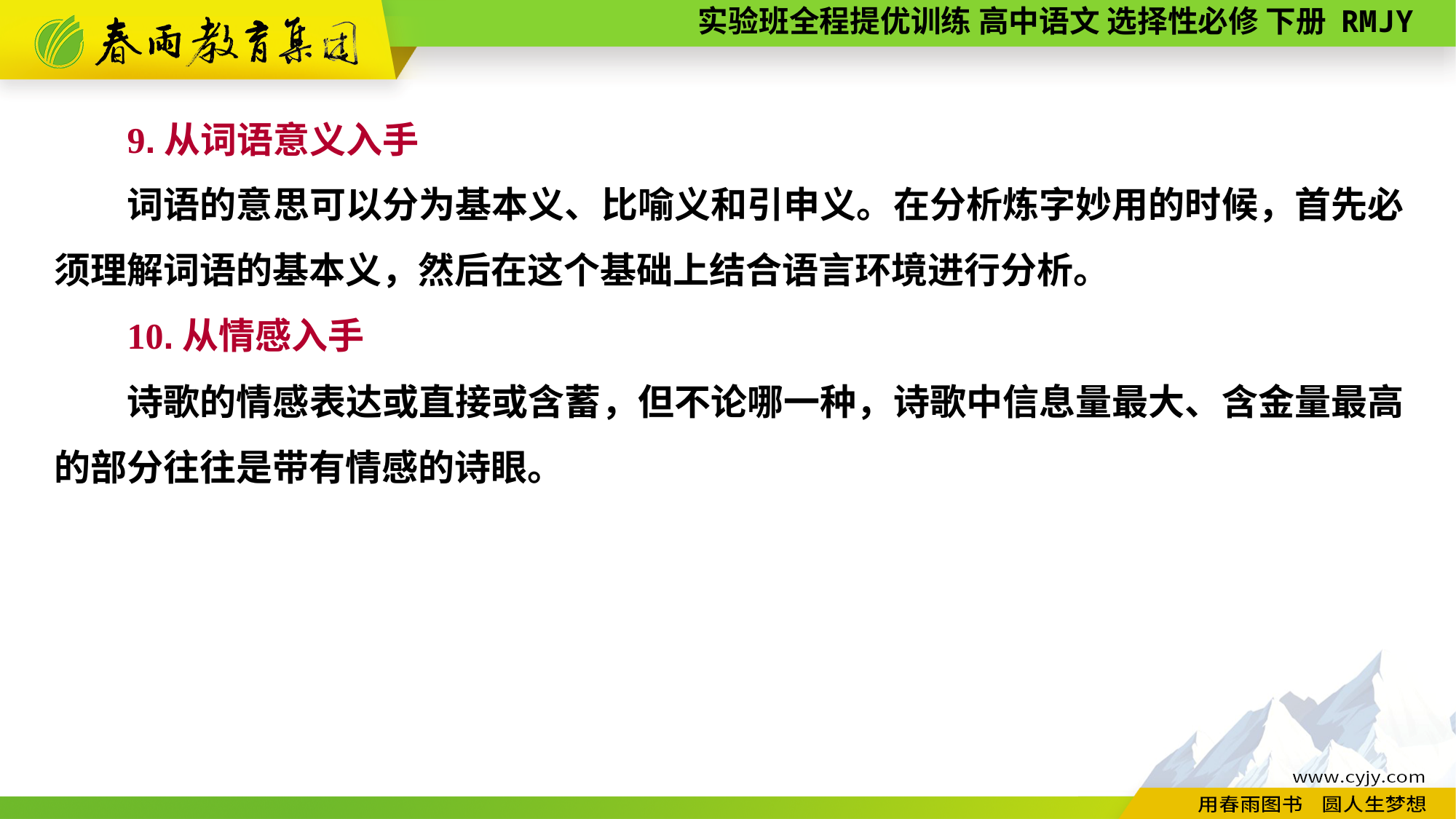

9.从词语意义入手
词语的意思可以分为基本义、比喻义和引申义。在分析炼字妙用的时候，首先必须理解词语的基本义，然后在这个基础上结合语言环境进行分析。
10.从情感入手
诗歌的情感表达或直接或含蓄，但不论哪一种，诗歌中信息量最大、含金量最高的部分往往是带有情感的诗眼。